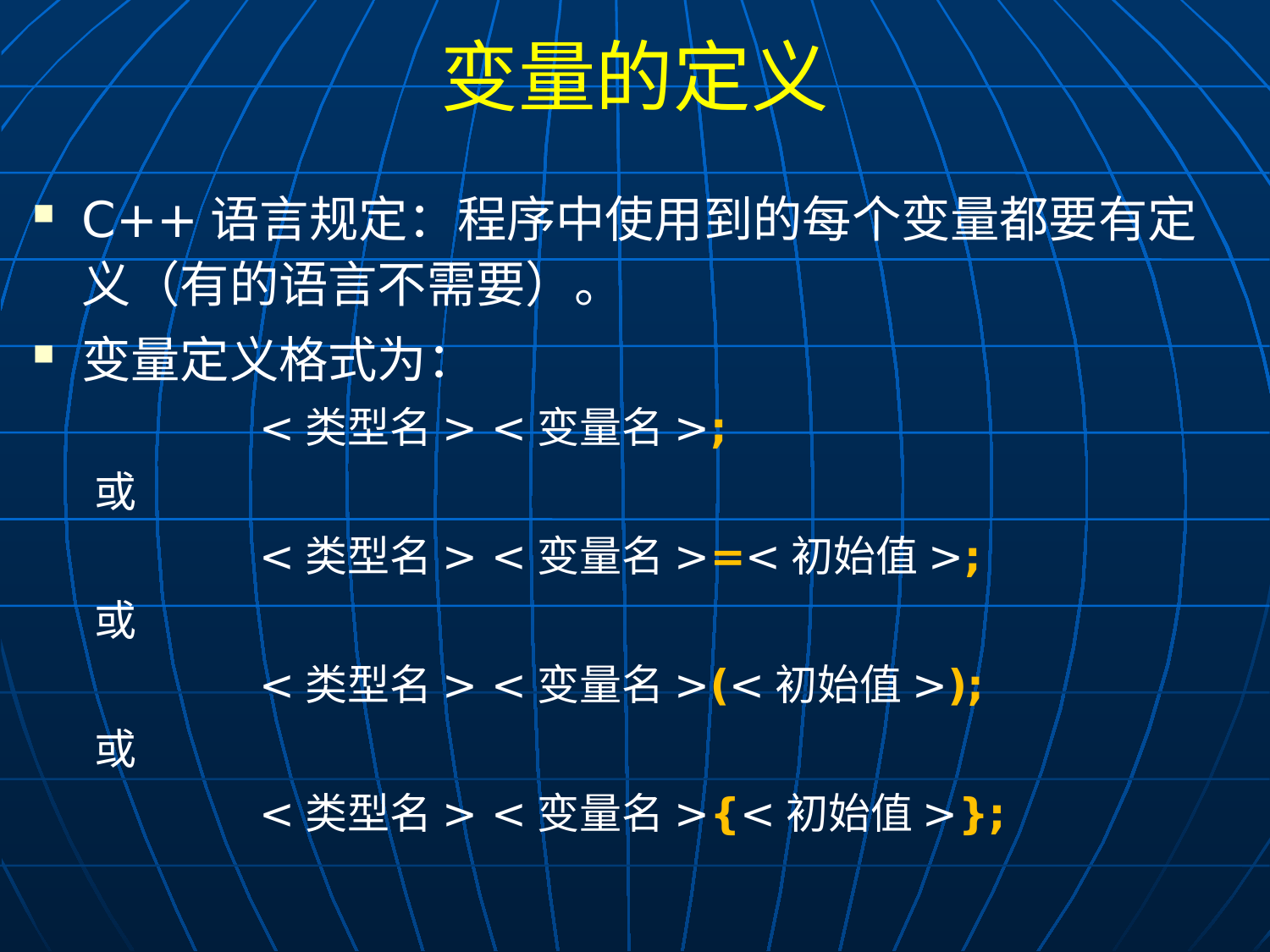

# 变量的定义
C++语言规定：程序中使用到的每个变量都要有定义（有的语言不需要）。
变量定义格式为：
		<类型名> <变量名>;
或
		<类型名> <变量名>=<初始值>;
或
		<类型名> <变量名>(<初始值>);
或
		<类型名> <变量名>{<初始值>};